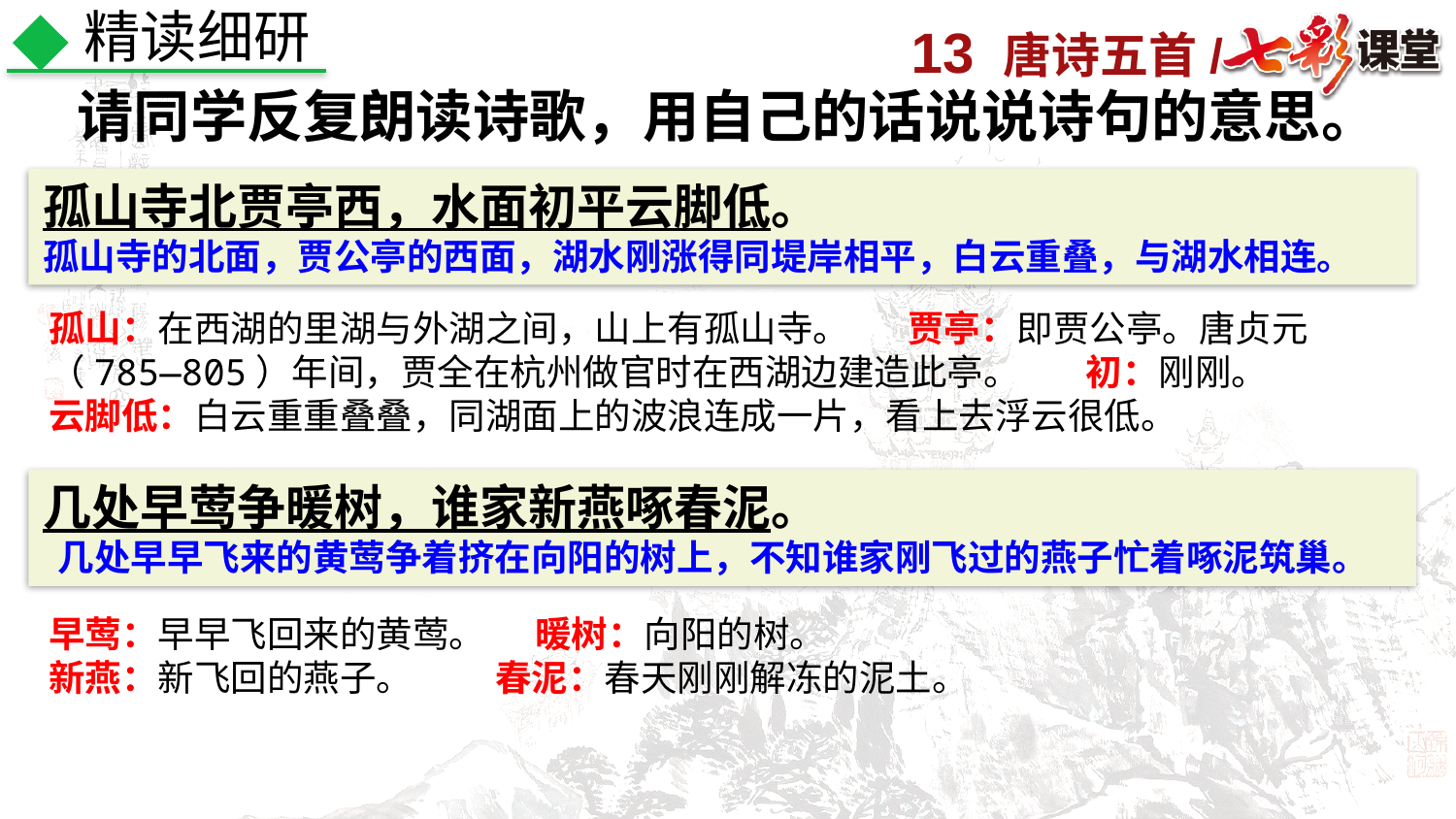

精读细研

请同学反复朗读诗歌，用自己的话说说诗句的意思。
孤山寺北贾亭西，水面初平云脚低。
孤山寺的北面，贾公亭的西面，湖水刚涨得同堤岸相平，白云重叠，与湖水相连。
孤山：在西湖的里湖与外湖之间，山上有孤山寺。       贾亭：即贾公亭。唐贞元（785—805）年间，贾全在杭州做官时在西湖边建造此亭。        初：刚刚。
云脚低：白云重重叠叠，同湖面上的波浪连成一片，看上去浮云很低。
几处早莺争暖树，谁家新燕啄春泥。
 几处早早飞来的黄莺争着挤在向阳的树上，不知谁家刚飞过的燕子忙着啄泥筑巢。
早莺：早早飞回来的黄莺。      暖树：向阳的树。
新燕：新飞回的燕子。          春泥：春天刚刚解冻的泥土。